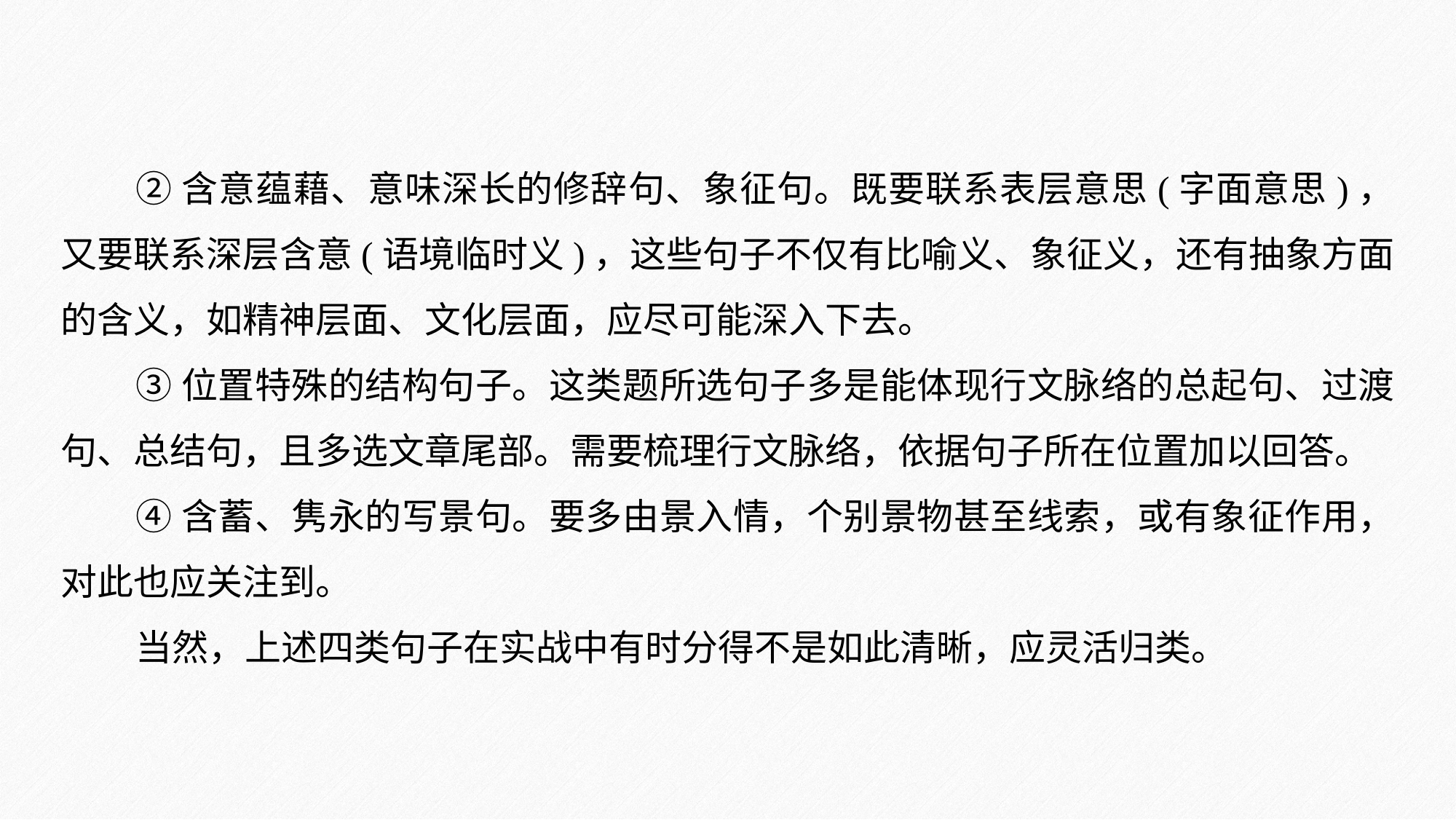

②含意蕴藉、意味深长的修辞句、象征句。既要联系表层意思(字面意思)，又要联系深层含意(语境临时义)，这些句子不仅有比喻义、象征义，还有抽象方面的含义，如精神层面、文化层面，应尽可能深入下去。
③位置特殊的结构句子。这类题所选句子多是能体现行文脉络的总起句、过渡句、总结句，且多选文章尾部。需要梳理行文脉络，依据句子所在位置加以回答。
④含蓄、隽永的写景句。要多由景入情，个别景物甚至线索，或有象征作用，对此也应关注到。
当然，上述四类句子在实战中有时分得不是如此清晰，应灵活归类。